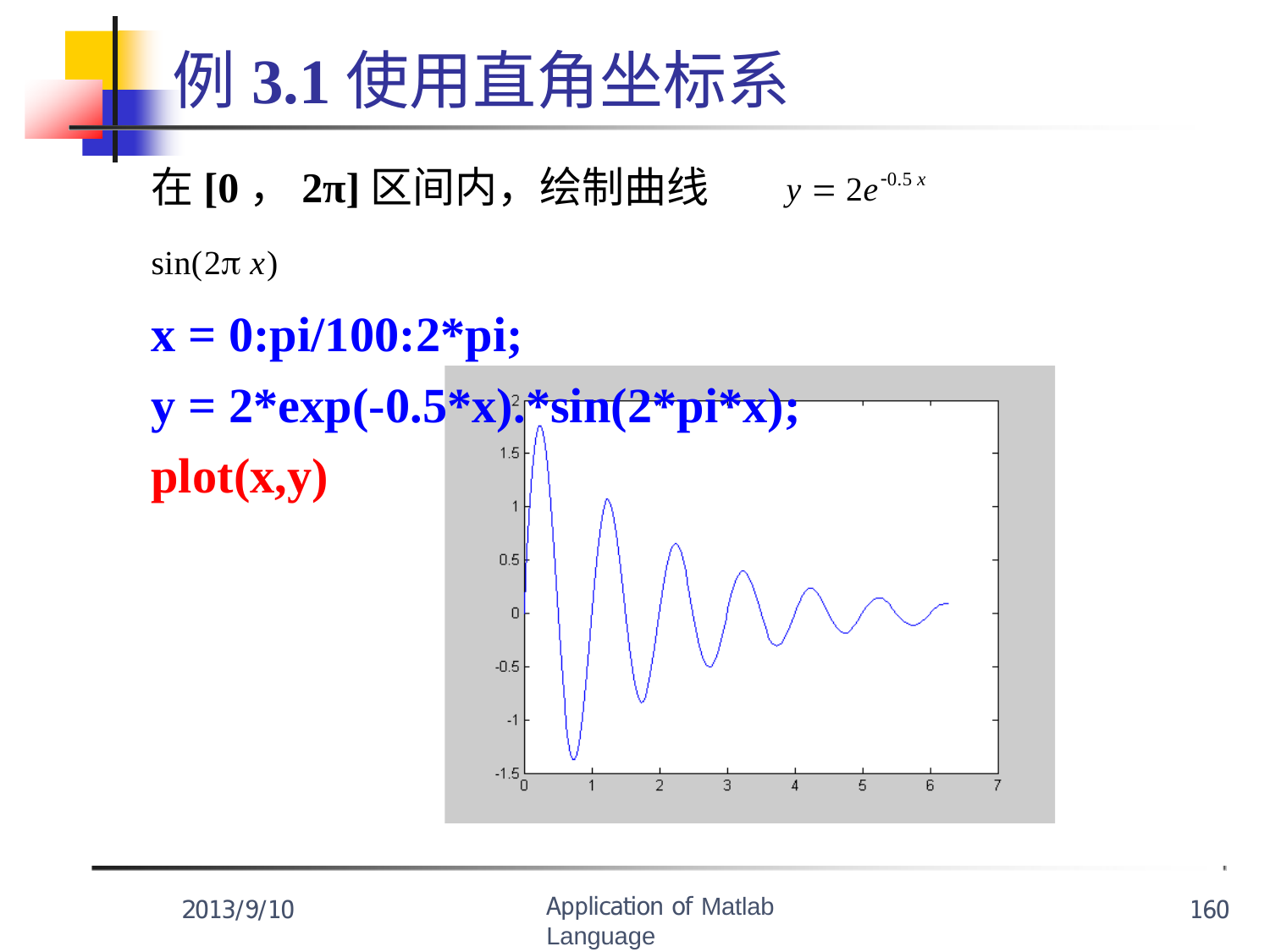

# 例3.1使用直角坐标系
在[0，2π]区间内，绘制曲线	y = 2e−0.5 x sin(2π x)

x = 0:pi/100:2*pi;

y = 2*exp(-0.5*x).*sin(2*pi*x);

plot(x,y)

Application of Matlab Language
2013/9/10
160